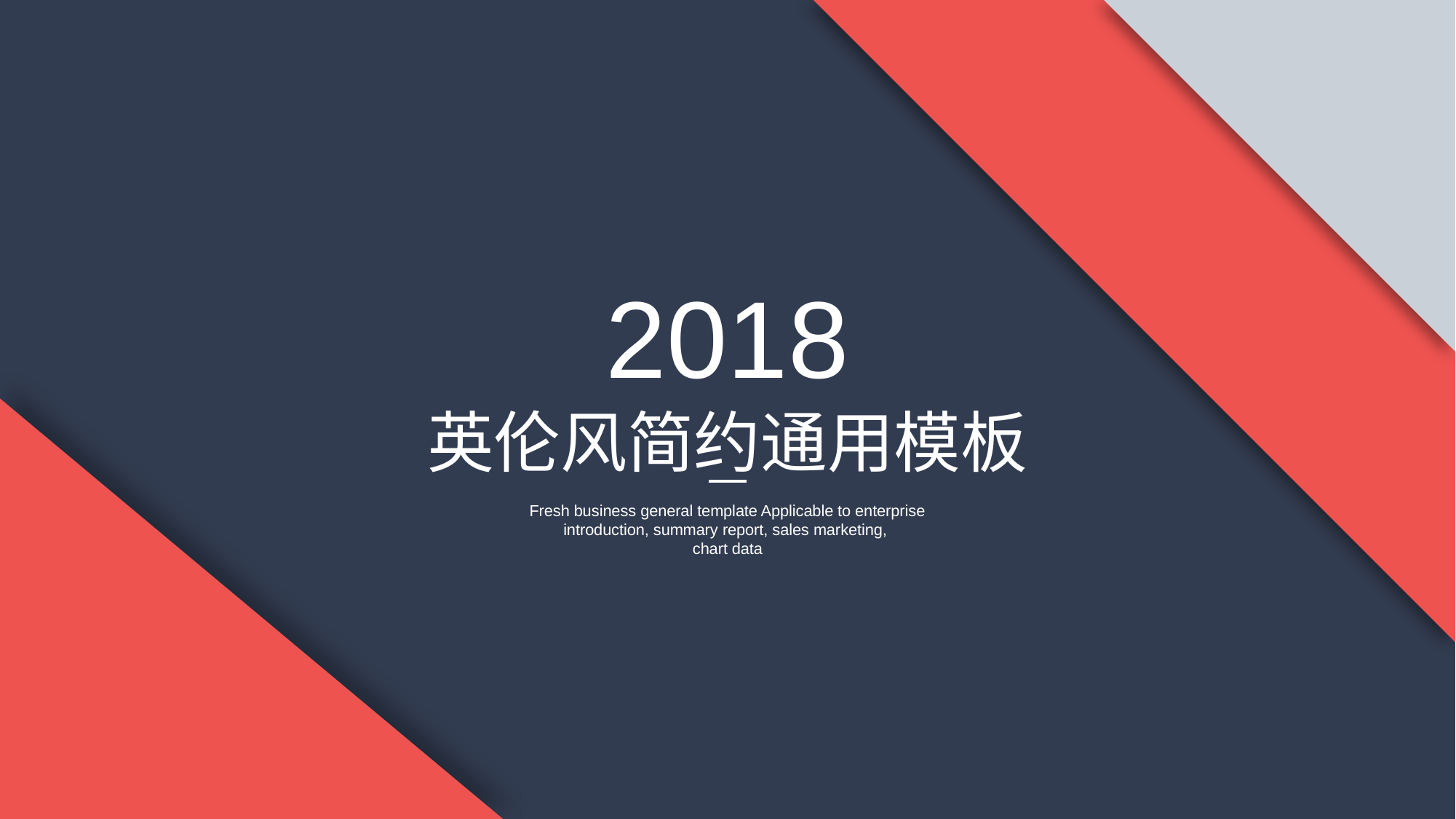

2018
英伦风简约通用模板

Fresh business general template Applicable to enterprise introduction, summary report, sales marketing,
chart data